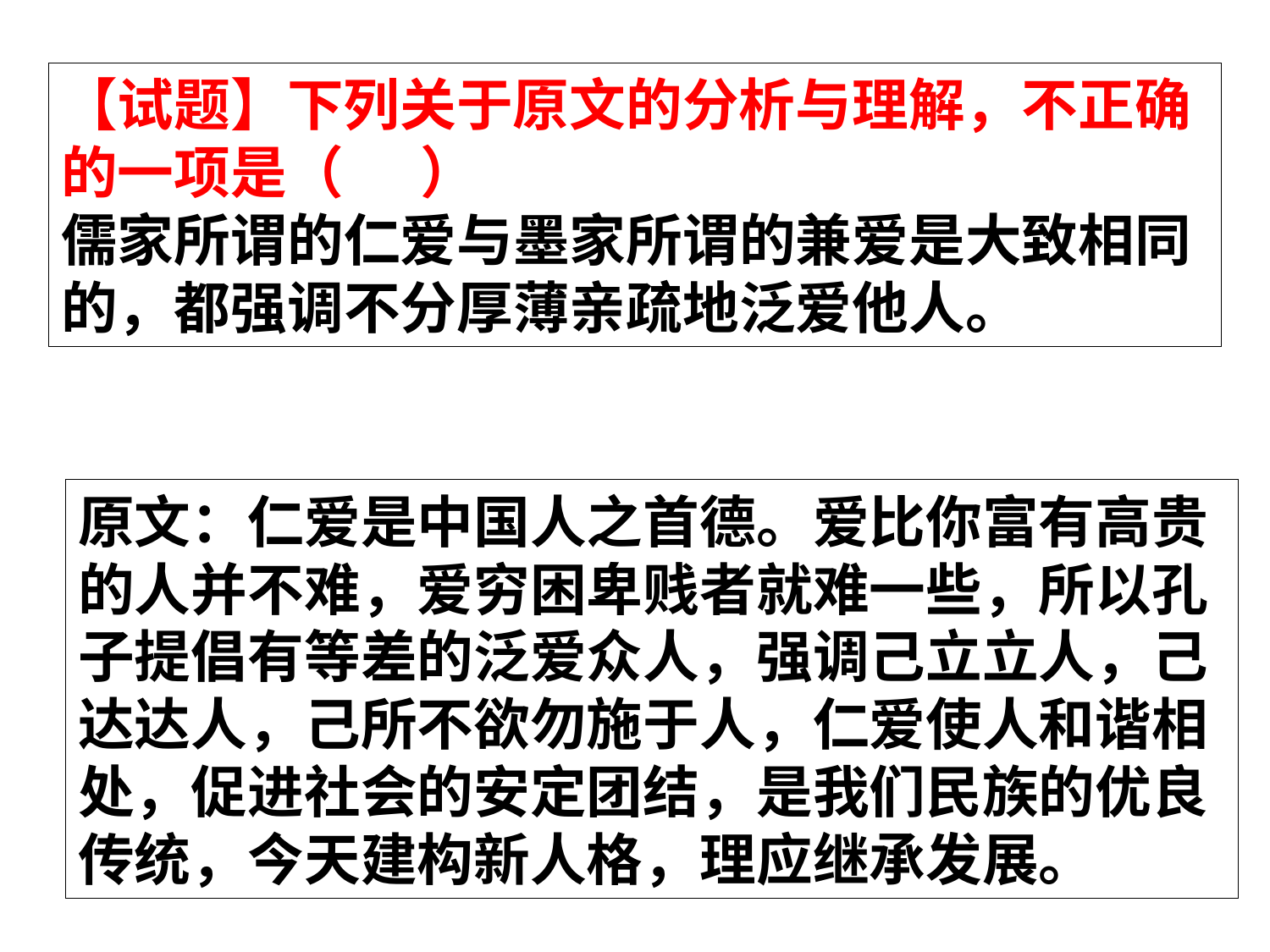

【试题】下列关于原文的分析与理解，不正确的一项是（      ）
儒家所谓的仁爱与墨家所谓的兼爱是大致相同的，都强调不分厚薄亲疏地泛爱他人。
原文：仁爱是中国人之首德。爱比你富有高贵的人并不难，爱穷困卑贱者就难一些，所以孔子提倡有等差的泛爱众人，强调己立立人，己达达人，己所不欲勿施于人，仁爱使人和谐相处，促进社会的安定团结，是我们民族的优良传统，今天建构新人格，理应继承发展。